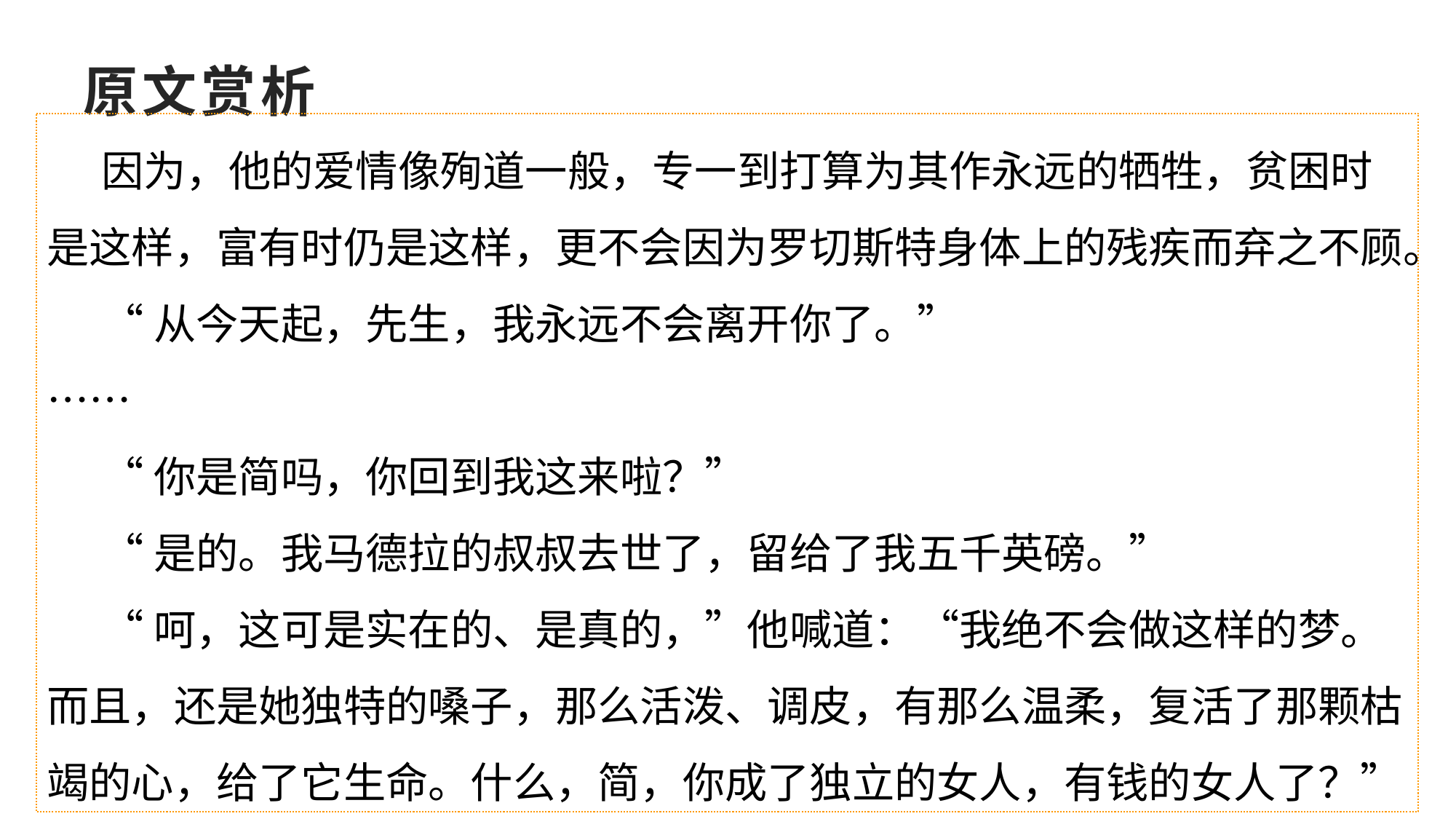

# 原文赏析
因为，他的爱情像殉道一般，专一到打算为其作永远的牺牲，贫困时是这样，富有时仍是这样，更不会因为罗切斯特身体上的残疾而弃之不顾。
“从今天起，先生，我永远不会离开你了。”
……
“你是简吗，你回到我这来啦？”
“是的。我马德拉的叔叔去世了，留给了我五千英磅。”
“呵，这可是实在的、是真的，”他喊道：“我绝不会做这样的梦。而且，还是她独特的嗓子，那么活泼、调皮，有那么温柔，复活了那颗枯竭的心，给了它生命。什么，简，你成了独立的女人，有钱的女人了？”